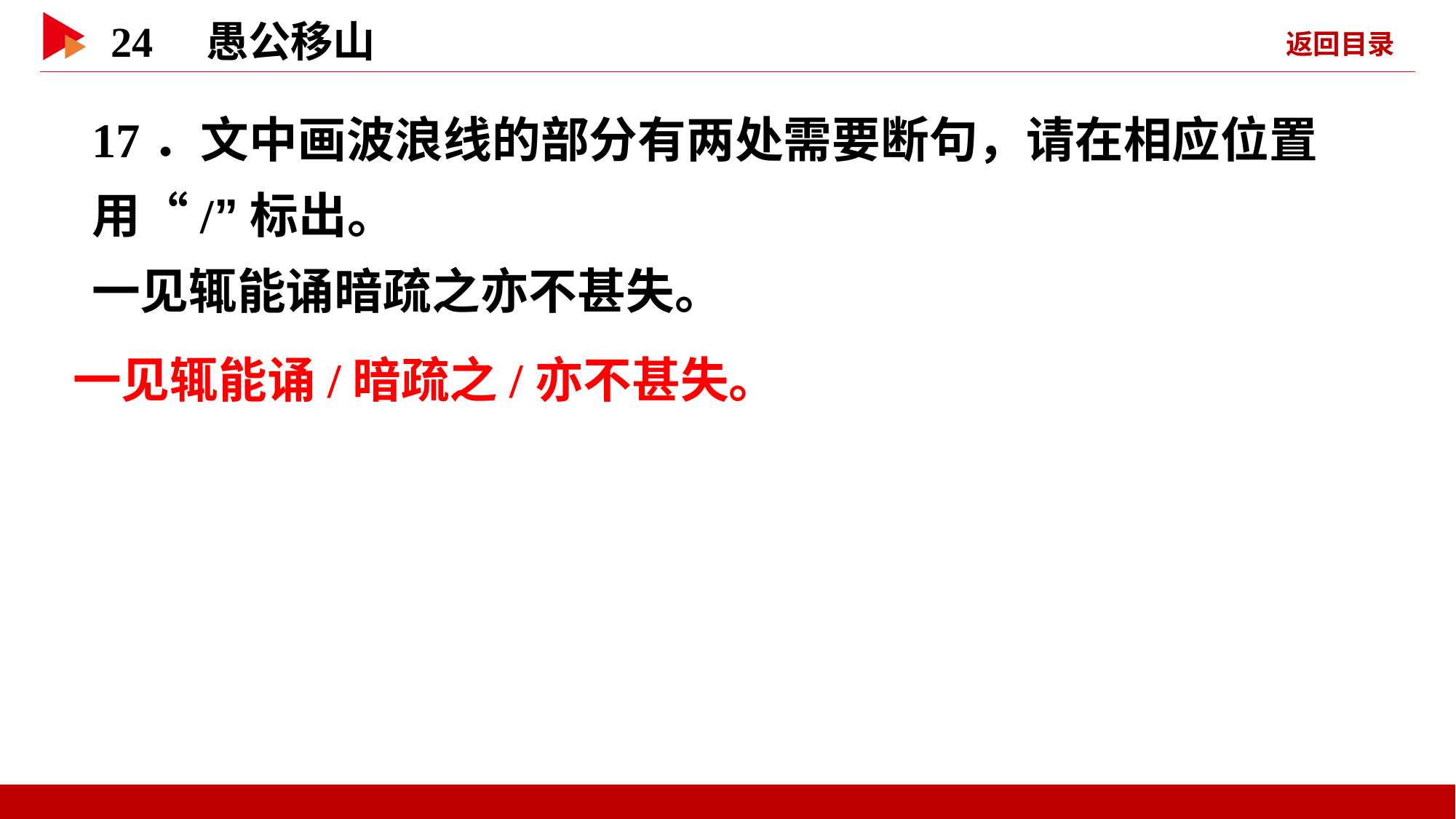

17．文中画波浪线的部分有两处需要断句，请在相应位置用“/”标出。
一见辄能诵暗疏之亦不甚失。
一见辄能诵/暗疏之/亦不甚失。